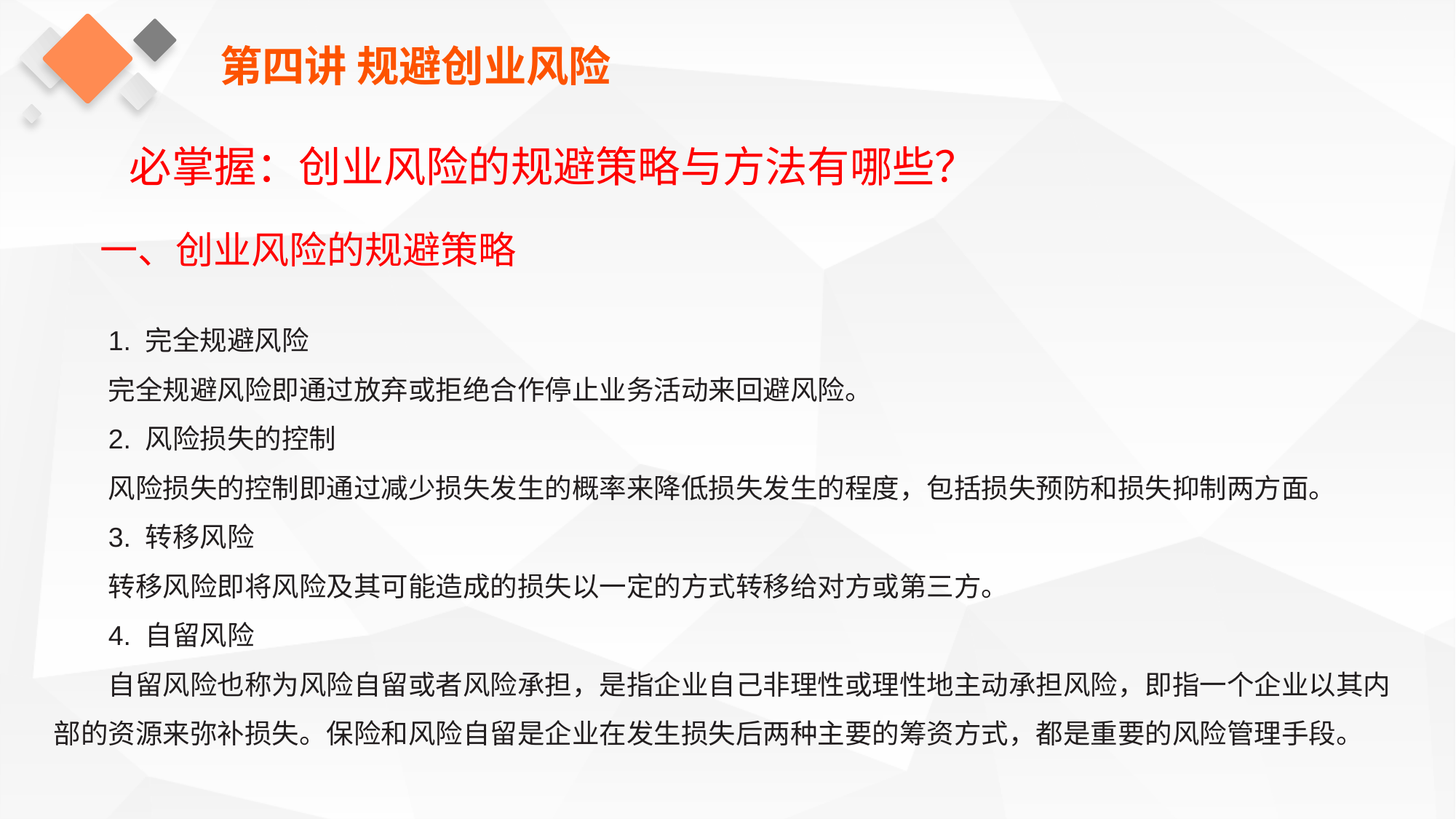

第四讲 规避创业风险
必掌握：创业风险的规避策略与方法有哪些？
一、创业风险的规避策略
1. 完全规避风险
完全规避风险即通过放弃或拒绝合作停止业务活动来回避风险。
2. 风险损失的控制
风险损失的控制即通过减少损失发生的概率来降低损失发生的程度，包括损失预防和损失抑制两方面。
3. 转移风险
转移风险即将风险及其可能造成的损失以一定的方式转移给对方或第三方。
4. 自留风险
自留风险也称为风险自留或者风险承担，是指企业自己非理性或理性地主动承担风险，即指一个企业以其内部的资源来弥补损失。保险和风险自留是企业在发生损失后两种主要的筹资方式，都是重要的风险管理手段。